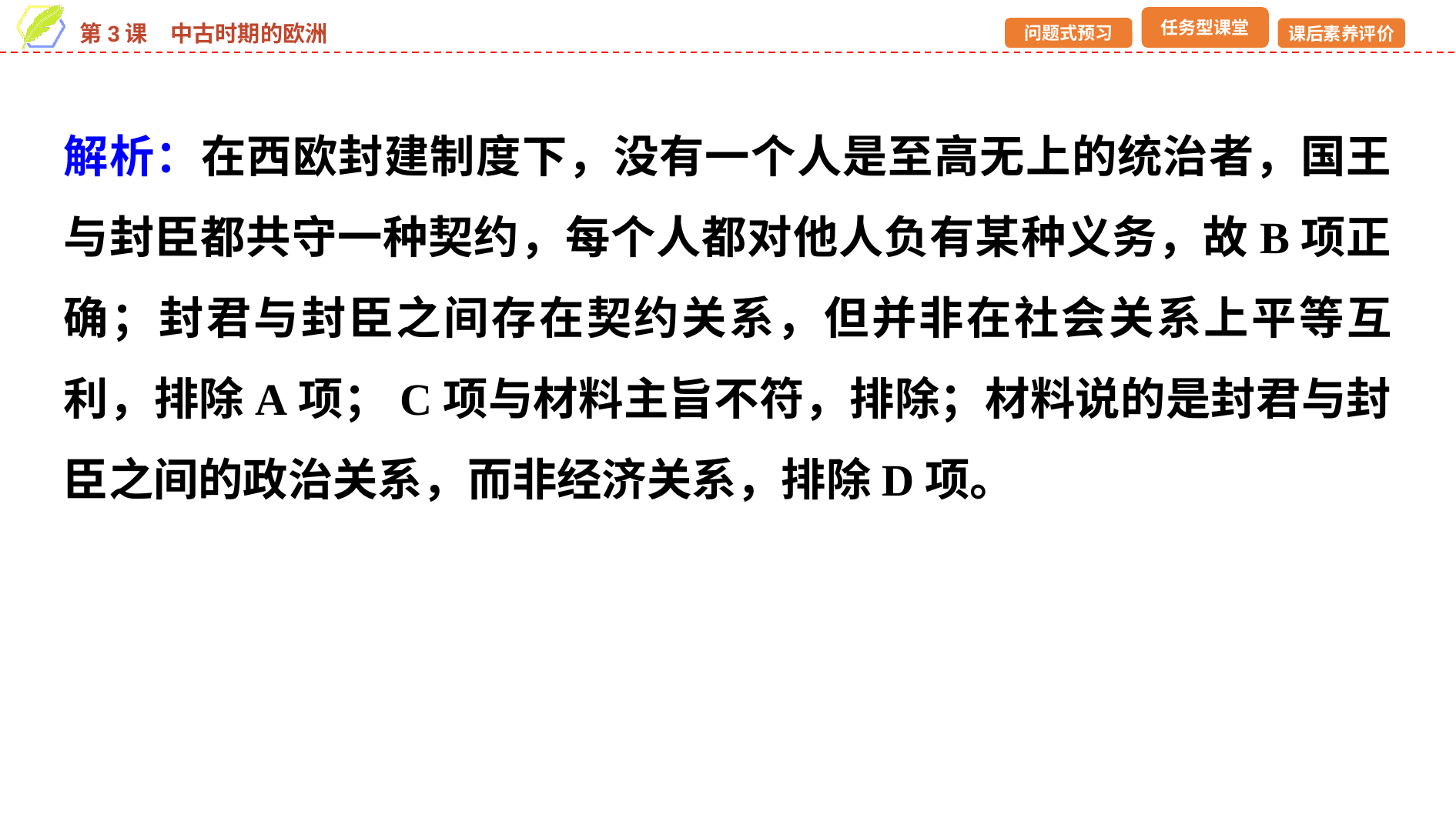

解析：在西欧封建制度下，没有一个人是至高无上的统治者，国王与封臣都共守一种契约，每个人都对他人负有某种义务，故B项正确；封君与封臣之间存在契约关系，但并非在社会关系上平等互利，排除A项；C项与材料主旨不符，排除；材料说的是封君与封臣之间的政治关系，而非经济关系，排除D项。